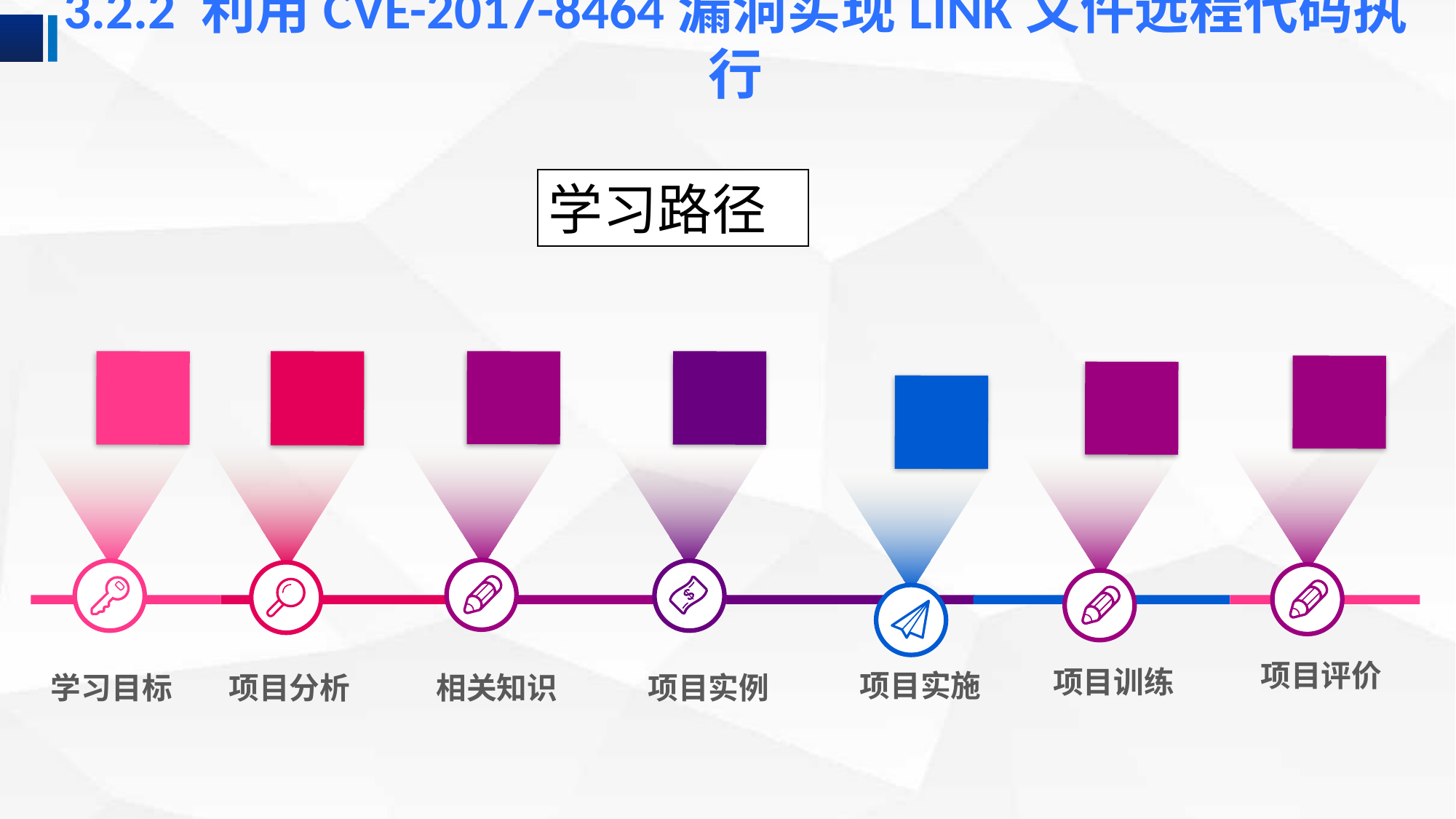

3.2.2 利用CVE-2017-8464漏洞实现LINK文件远程代码执行

学习路径

项目训练
项目实施
学习目标
项目分析
相关知识
项目实例

项目评价